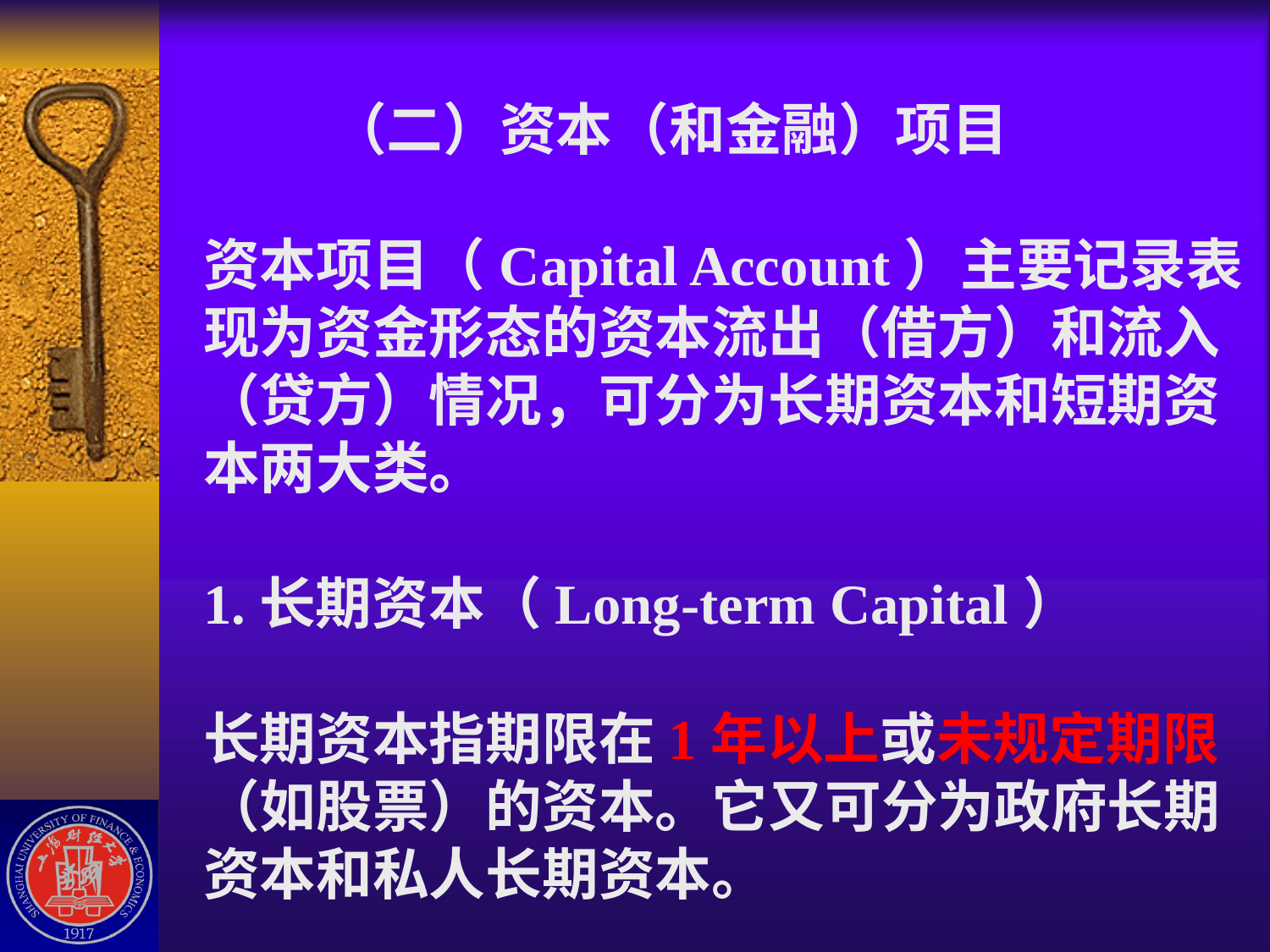

# （二）资本（和金融）项目 资本项目（Capital Account）主要记录表现为资金形态的资本流出（借方）和流入（贷方）情况，可分为长期资本和短期资本两大类。 1.长期资本（Long-term Capital） 长期资本指期限在1年以上或未规定期限（如股票）的资本。它又可分为政府长期资本和私人长期资本。